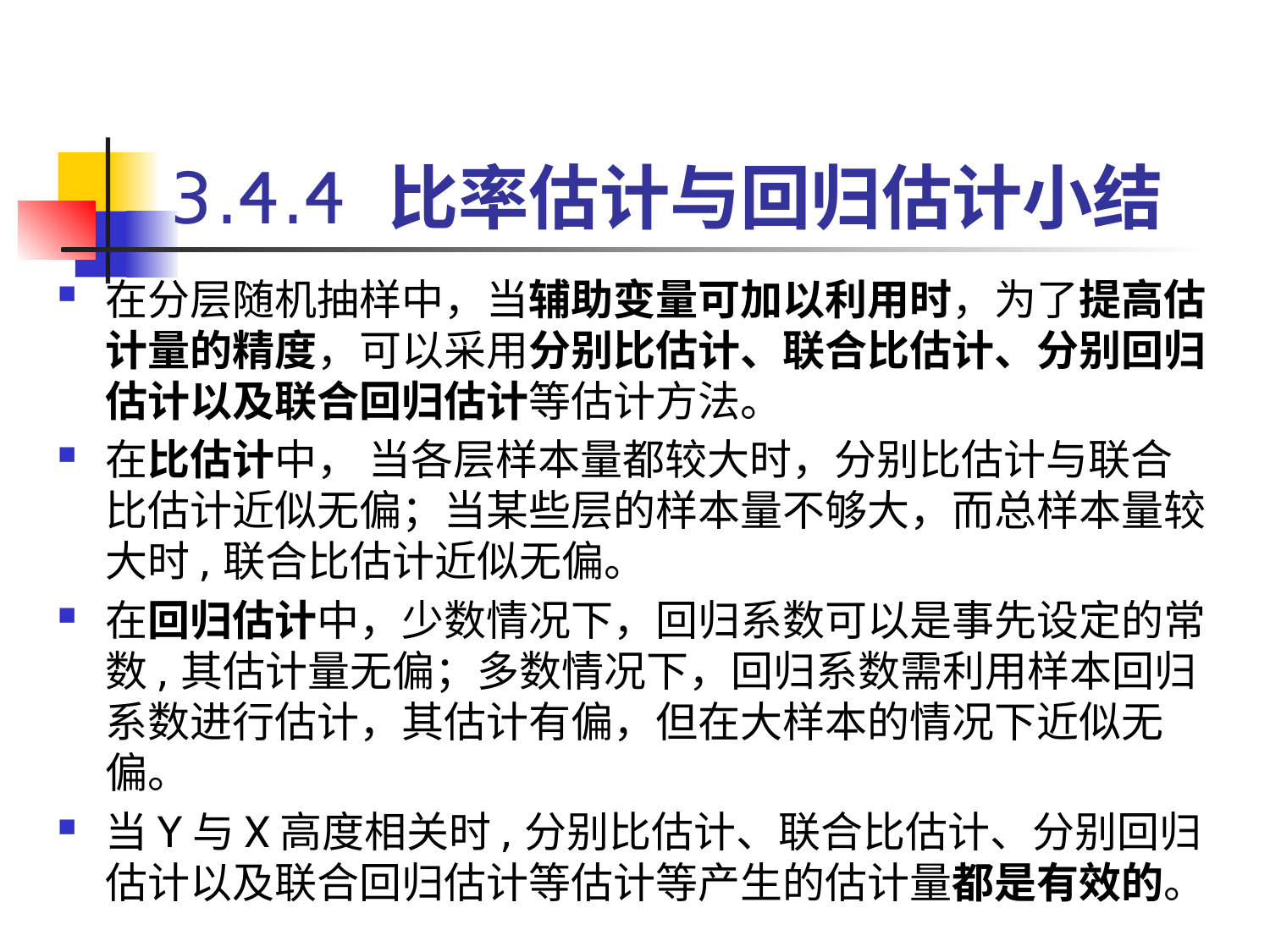

# 3.4.4 比率估计与回归估计小结
在分层随机抽样中，当辅助变量可加以利用时，为了提高估计量的精度，可以采用分别比估计、联合比估计、分别回归估计以及联合回归估计等估计方法。
在比估计中， 当各层样本量都较大时，分别比估计与联合比估计近似无偏；当某些层的样本量不够大，而总样本量较大时,联合比估计近似无偏。
在回归估计中，少数情况下，回归系数可以是事先设定的常数,其估计量无偏；多数情况下，回归系数需利用样本回归系数进行估计，其估计有偏，但在大样本的情况下近似无偏。
当Y与X高度相关时,分别比估计、联合比估计、分别回归估计以及联合回归估计等估计等产生的估计量都是有效的。